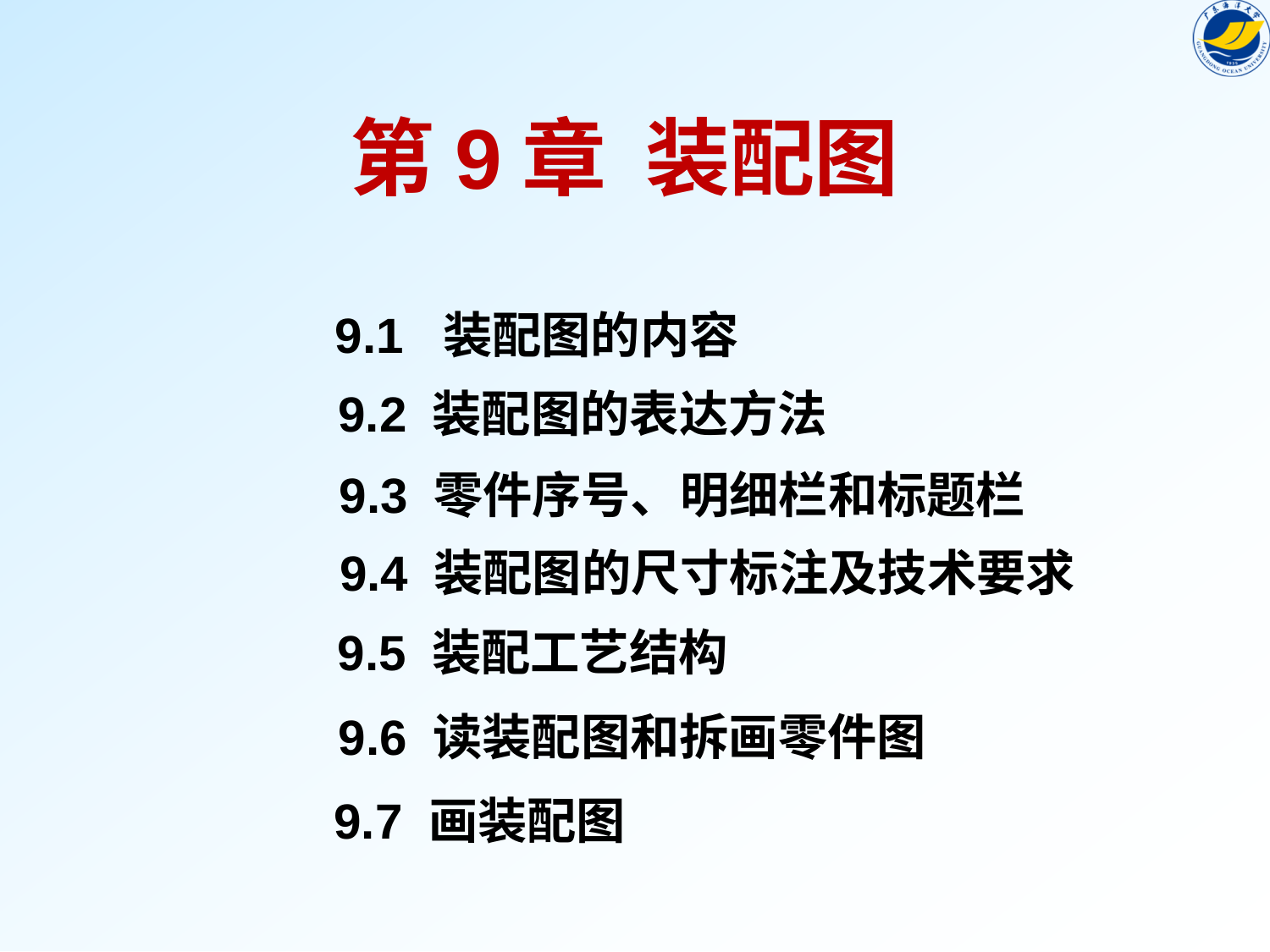

# 第9章  装配图
9.1  装配图的内容
9.2 装配图的表达方法
9.3 零件序号、明细栏和标题栏
9.4 装配图的尺寸标注及技术要求
9.5 装配工艺结构
9.6 读装配图和拆画零件图
9.7 画装配图